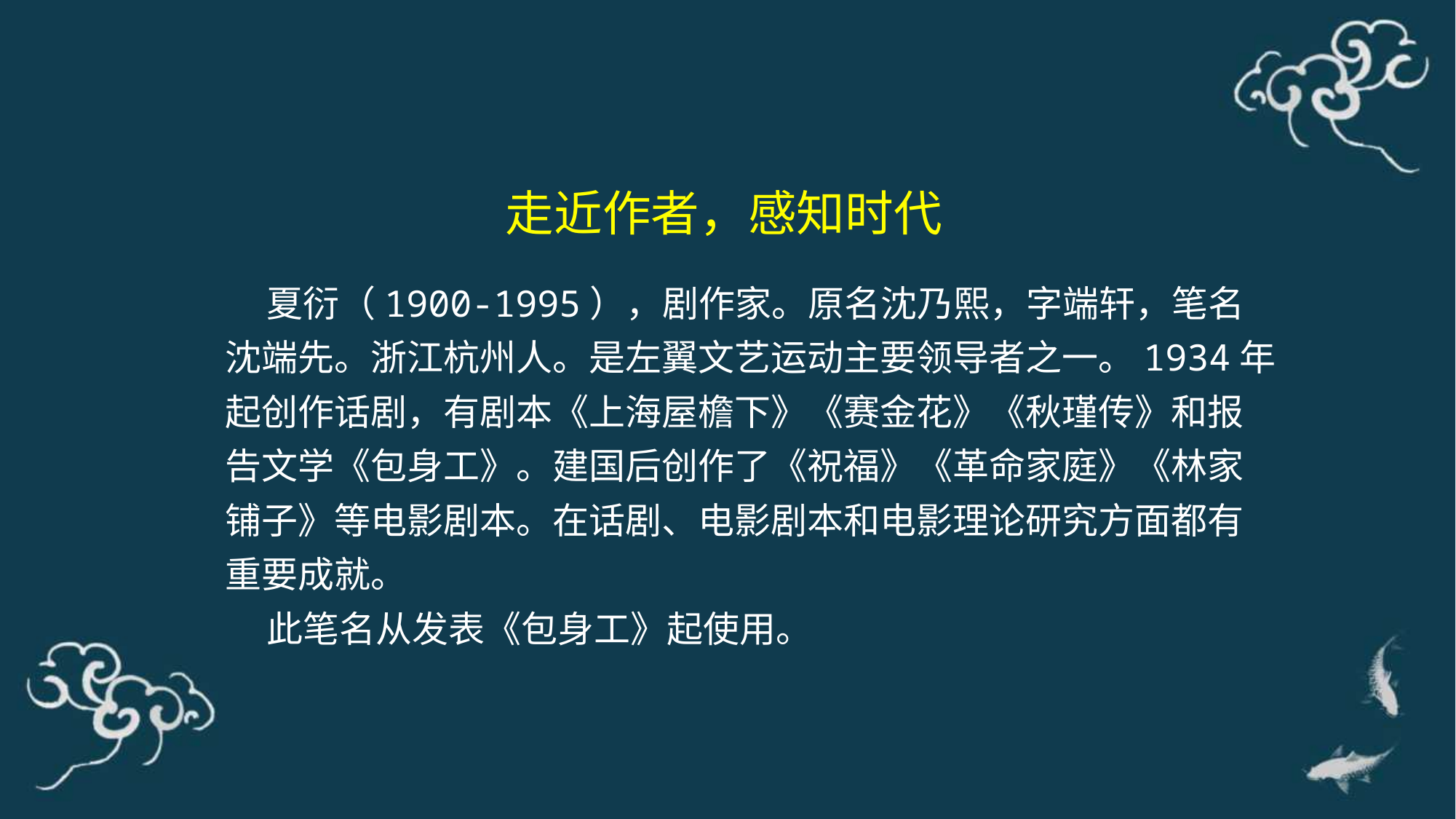

走近作者，感知时代
    夏衍（1900-1995），剧作家。原名沈乃熙，字端轩，笔名沈端先。浙江杭州人。是左翼文艺运动主要领导者之一。1934年起创作话剧，有剧本《上海屋檐下》《赛金花》《秋瑾传》和报告文学《包身工》。建国后创作了《祝福》《革命家庭》《林家铺子》等电影剧本。在话剧、电影剧本和电影理论研究方面都有重要成就。
    此笔名从发表《包身工》起使用。